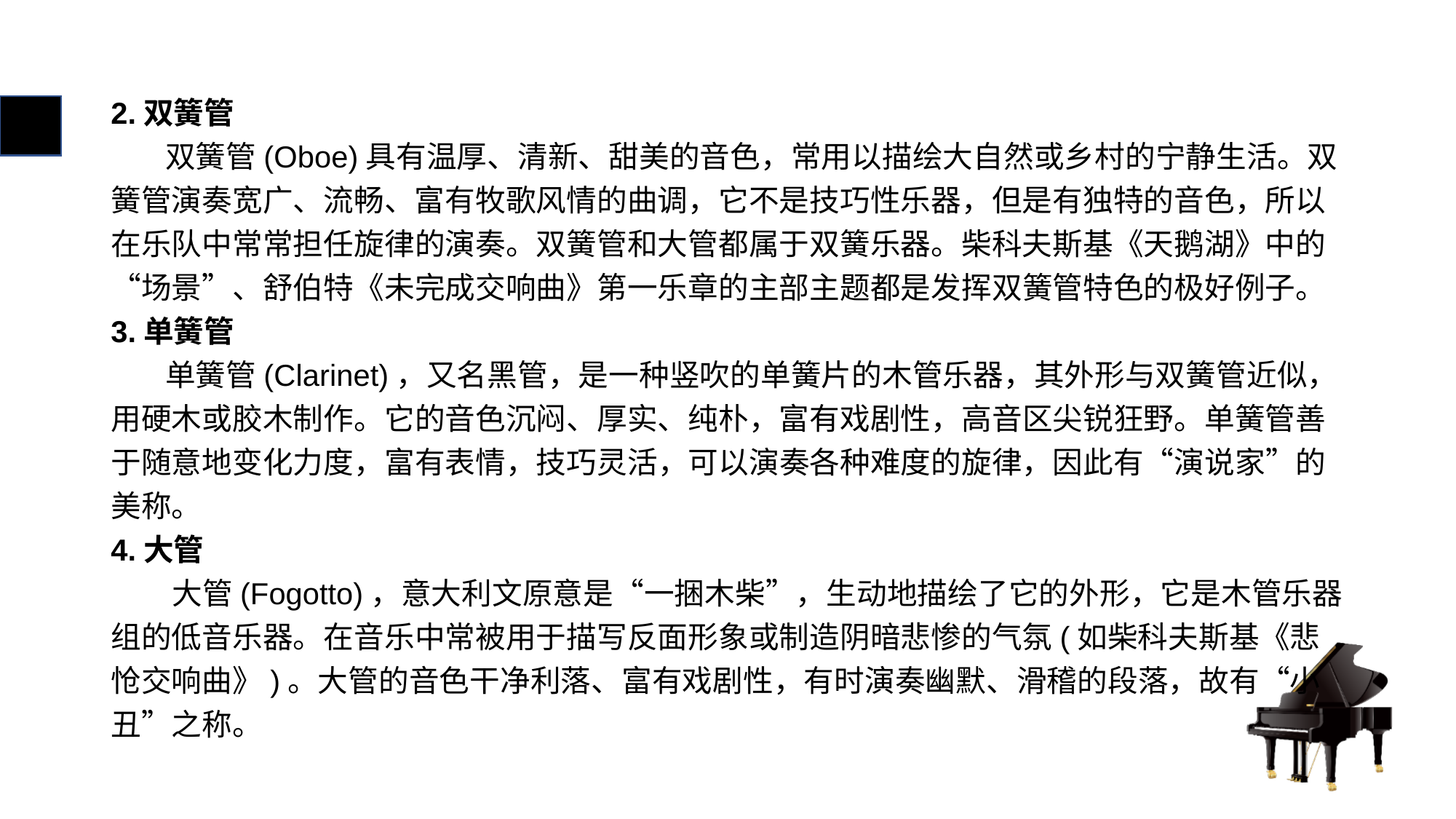

# 2.双簧管
       双簧管(Oboe)具有温厚、清新、甜美的音色，常用以描绘大自然或乡村的宁静生活。双簧管演奏宽广、流畅、富有牧歌风情的曲调，它不是技巧性乐器，但是有独特的音色，所以在乐队中常常担任旋律的演奏。双簧管和大管都属于双簧乐器。柴科夫斯基《天鹅湖》中的“场景”、舒伯特《未完成交响曲》第一乐章的主部主题都是发挥双簧管特色的极好例子。
3.单簧管
       单簧管(Clarinet)，又名黑管，是一种竖吹的单簧片的木管乐器，其外形与双簧管近似，用硬木或胶木制作。它的音色沉闷、厚实、纯朴，富有戏剧性，高音区尖锐狂野。单簧管善于随意地变化力度，富有表情，技巧灵活，可以演奏各种难度的旋律，因此有“演说家”的美称。
4.大管
        大管(Fogotto)，意大利文原意是“一捆木柴”，生动地描绘了它的外形，它是木管乐器组的低音乐器。在音乐中常被用于描写反面形象或制造阴暗悲惨的气氛(如柴科夫斯基《悲怆交响曲》)。大管的音色干净利落、富有戏剧性，有时演奏幽默、滑稽的段落，故有“小丑”之称。